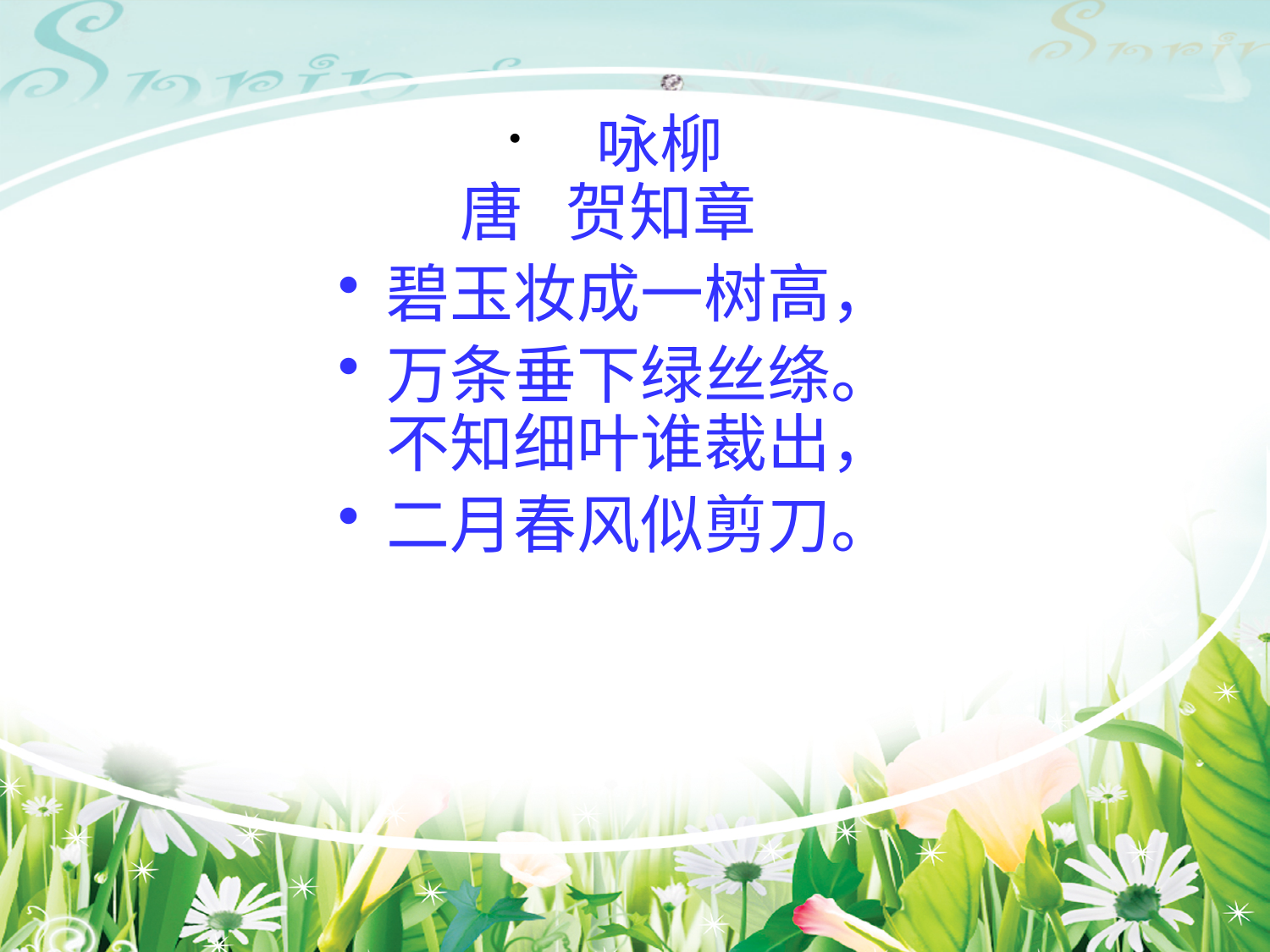

咏柳
唐   贺知章
碧玉妆成一树高，
万条垂下绿丝绦。
不知细叶谁裁出，
二月春风似剪刀。